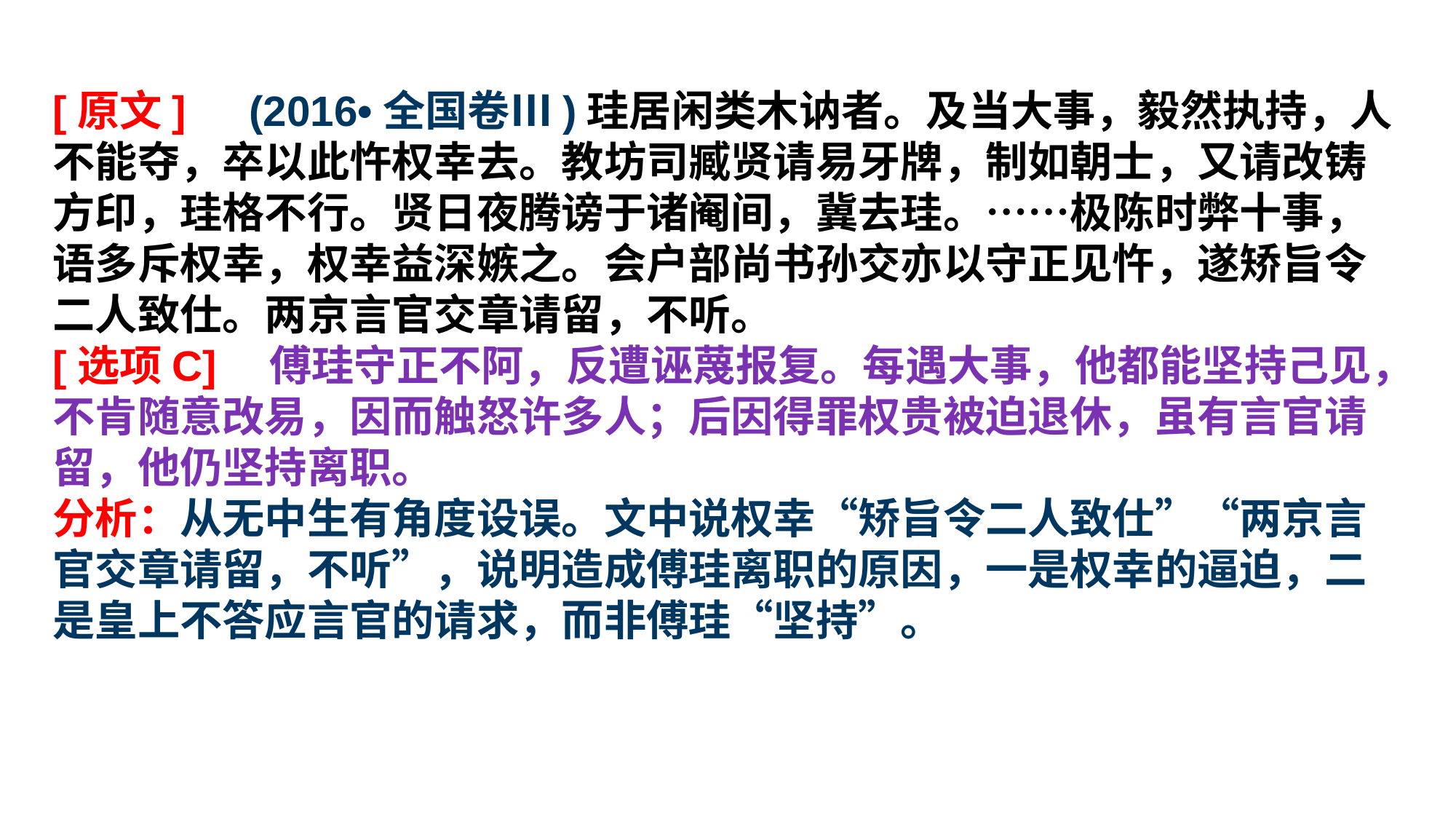

[原文]　(2016•全国卷Ⅲ)珪居闲类木讷者。及当大事，毅然执持，人不能夺，卒以此忤权幸去。教坊司臧贤请易牙牌，制如朝士，又请改铸方印，珪格不行。贤日夜腾谤于诸阉间，冀去珪。……极陈时弊十事，语多斥权幸，权幸益深嫉之。会户部尚书孙交亦以守正见忤，遂矫旨令二人致仕。两京言官交章请留，不听。
[选项C]　傅珪守正不阿，反遭诬蔑报复。每遇大事，他都能坚持己见，不肯随意改易，因而触怒许多人；后因得罪权贵被迫退休，虽有言官请留，他仍坚持离职。
分析：从无中生有角度设误。文中说权幸“矫旨令二人致仕”“两京言官交章请留，不听”，说明造成傅珪离职的原因，一是权幸的逼迫，二是皇上不答应言官的请求，而非傅珪“坚持”。